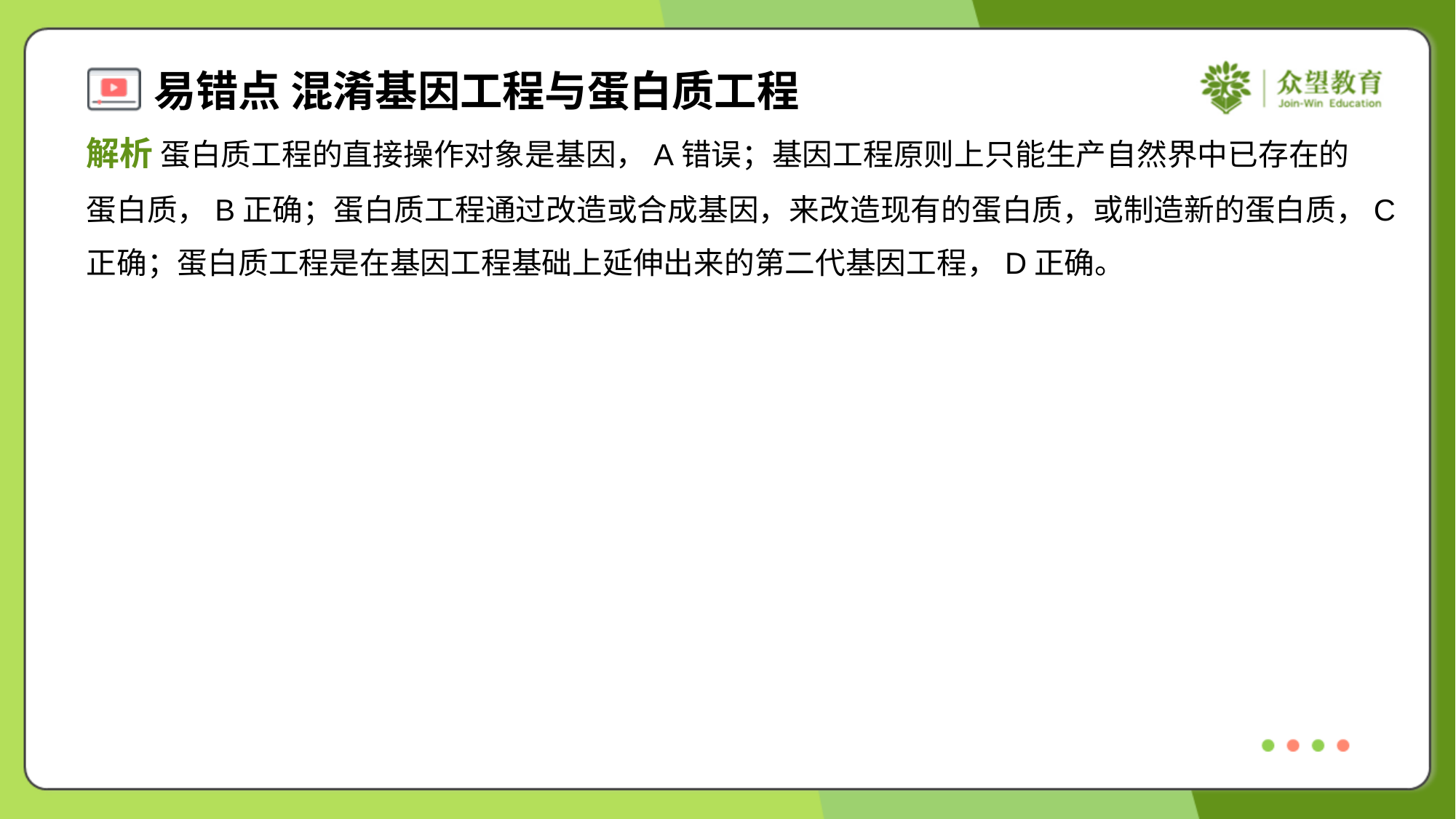

解析 蛋白质工程的直接操作对象是基因，A错误；基因工程原则上只能生产自然界中已存在的
蛋白质，B正确；蛋白质工程通过改造或合成基因，来改造现有的蛋白质，或制造新的蛋白质，C
正确；蛋白质工程是在基因工程基础上延伸出来的第二代基因工程，D正确。